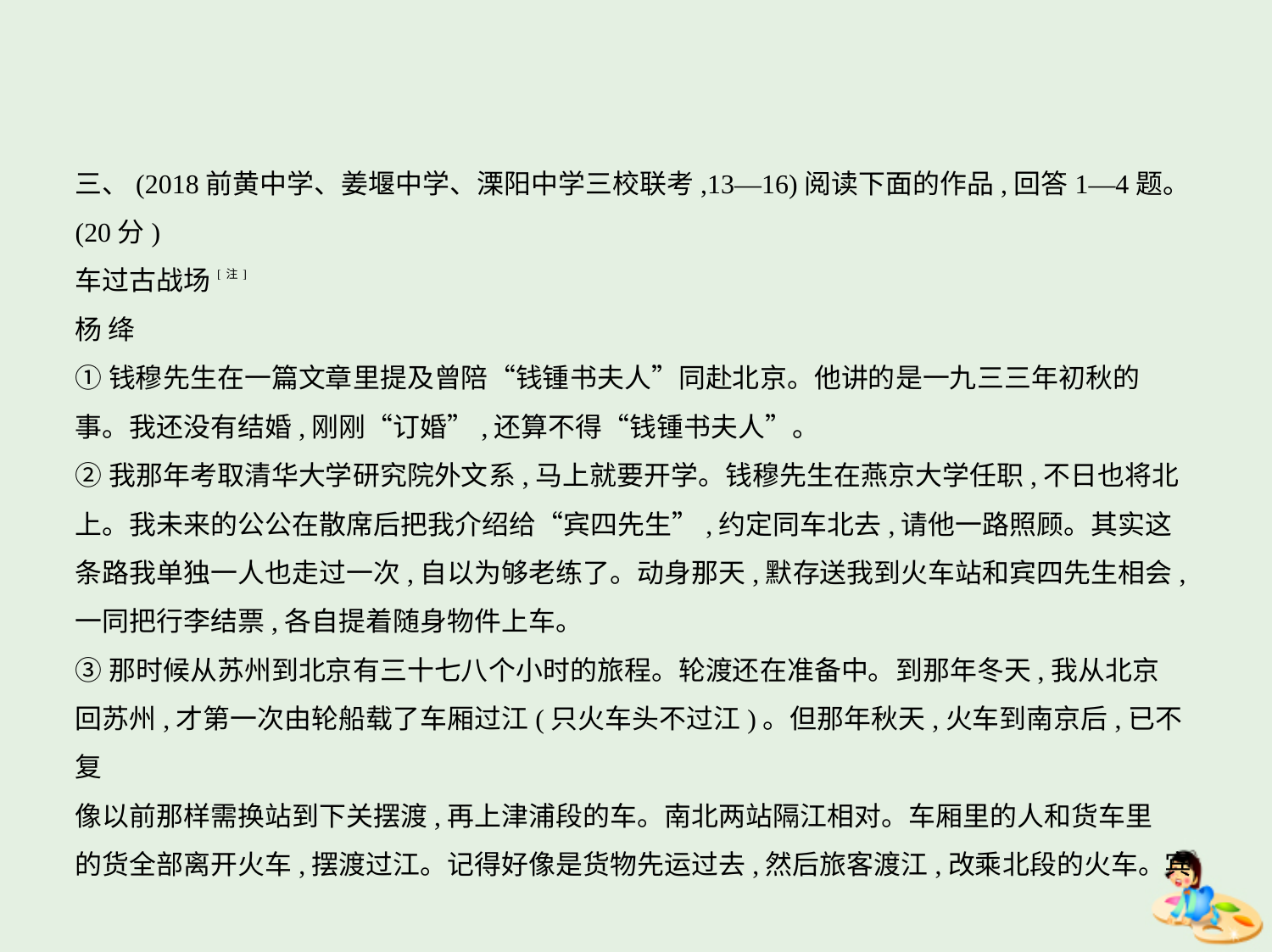

三、(2018前黄中学、姜堰中学、溧阳中学三校联考,13—16)阅读下面的作品,回答1—4题。
(20分)
车过古战场[注]
杨 绛
①钱穆先生在一篇文章里提及曾陪“钱锺书夫人”同赴北京。他讲的是一九三三年初秋的
事。我还没有结婚,刚刚“订婚”,还算不得“钱锺书夫人”。
②我那年考取清华大学研究院外文系,马上就要开学。钱穆先生在燕京大学任职,不日也将北
上。我未来的公公在散席后把我介绍给“宾四先生”,约定同车北去,请他一路照顾。其实这
条路我单独一人也走过一次,自以为够老练了。动身那天,默存送我到火车站和宾四先生相会,
一同把行李结票,各自提着随身物件上车。
③那时候从苏州到北京有三十七八个小时的旅程。轮渡还在准备中。到那年冬天,我从北京
回苏州,才第一次由轮船载了车厢过江(只火车头不过江)。但那年秋天,火车到南京后,已不复
像以前那样需换站到下关摆渡,再上津浦段的车。南北两站隔江相对。车厢里的人和货车里
的货全部离开火车,摆渡过江。记得好像是货物先运过去,然后旅客渡江,改乘北段的火车。宾